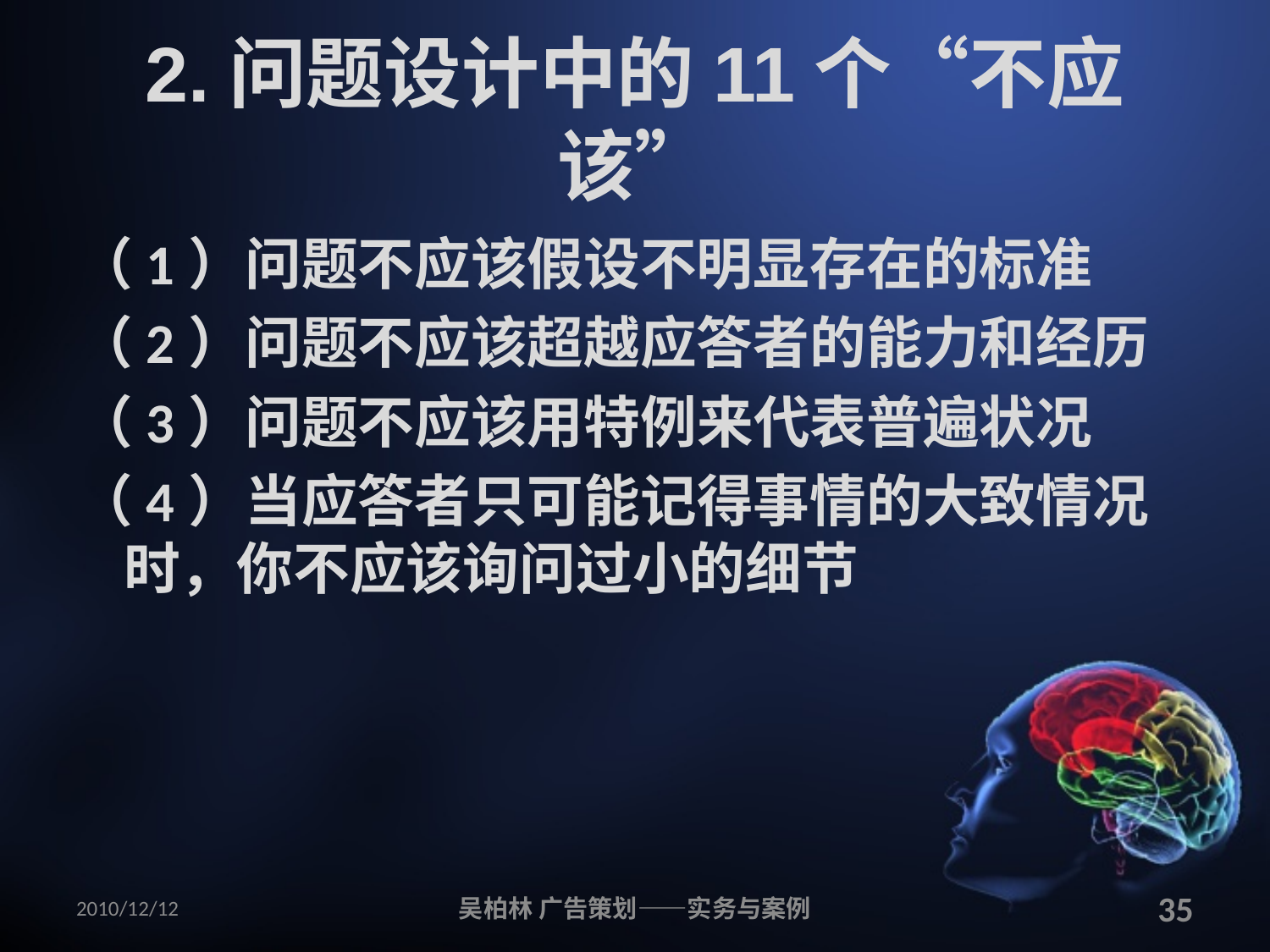

# 2.问题设计中的11个“不应该”
（1）问题不应该假设不明显存在的标准
（2）问题不应该超越应答者的能力和经历
（3）问题不应该用特例来代表普遍状况
（4）当应答者只可能记得事情的大致情况时，你不应该询问过小的细节
2010/12/12
吴柏林 广告策划——实务与案例
35